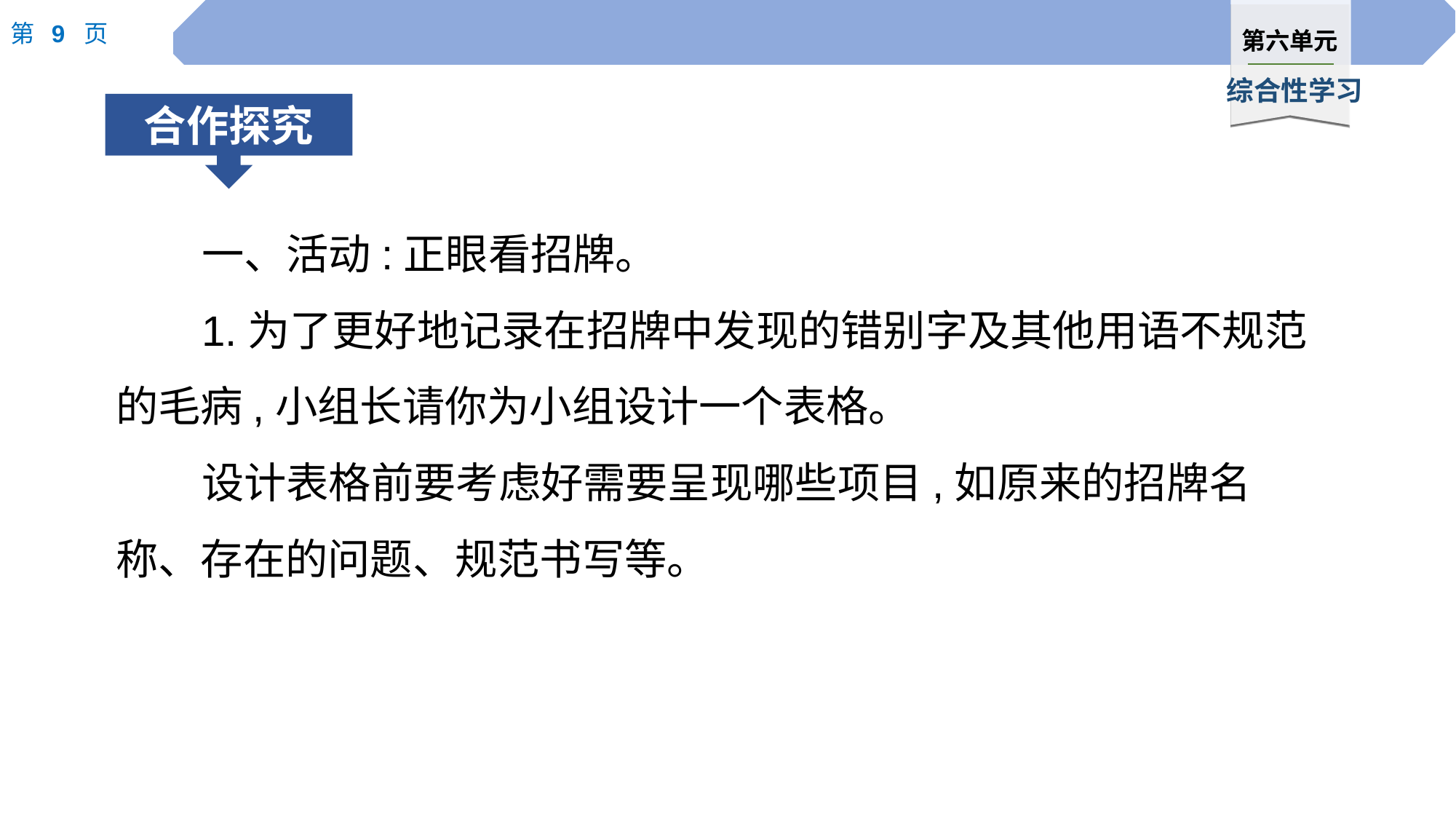

一、活动:正眼看招牌。
1.为了更好地记录在招牌中发现的错别字及其他用语不规范的毛病,小组长请你为小组设计一个表格。
设计表格前要考虑好需要呈现哪些项目,如原来的招牌名称、存在的问题、规范书写等。